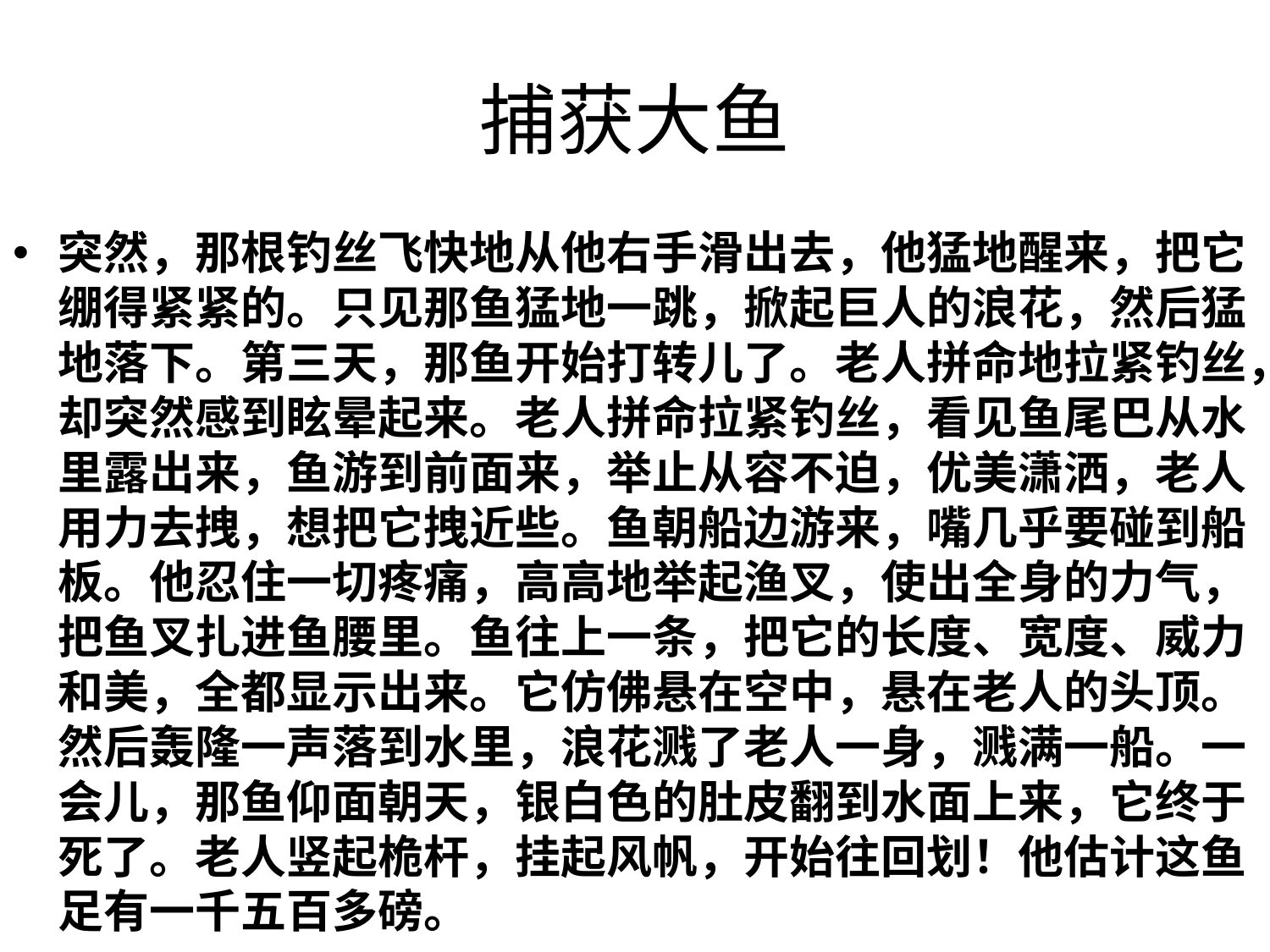

# 捕获大鱼
突然，那根钓丝飞快地从他右手滑出去，他猛地醒来，把它绷得紧紧的。只见那鱼猛地一跳，掀起巨人的浪花，然后猛地落下。第三天，那鱼开始打转儿了。老人拼命地拉紧钓丝，却突然感到眩晕起来。老人拼命拉紧钓丝，看见鱼尾巴从水里露出来，鱼游到前面来，举止从容不迫，优美潇洒，老人用力去拽，想把它拽近些。鱼朝船边游来，嘴几乎要碰到船板。他忍住一切疼痛，高高地举起渔叉，使出全身的力气，把鱼叉扎进鱼腰里。鱼往上一条，把它的长度、宽度、威力和美，全都显示出来。它仿佛悬在空中，悬在老人的头顶。然后轰隆一声落到水里，浪花溅了老人一身，溅满一船。一会儿，那鱼仰面朝天，银白色的肚皮翻到水面上来，它终于死了。老人竖起桅杆，挂起风帆，开始往回划！他估计这鱼足有一千五百多磅。